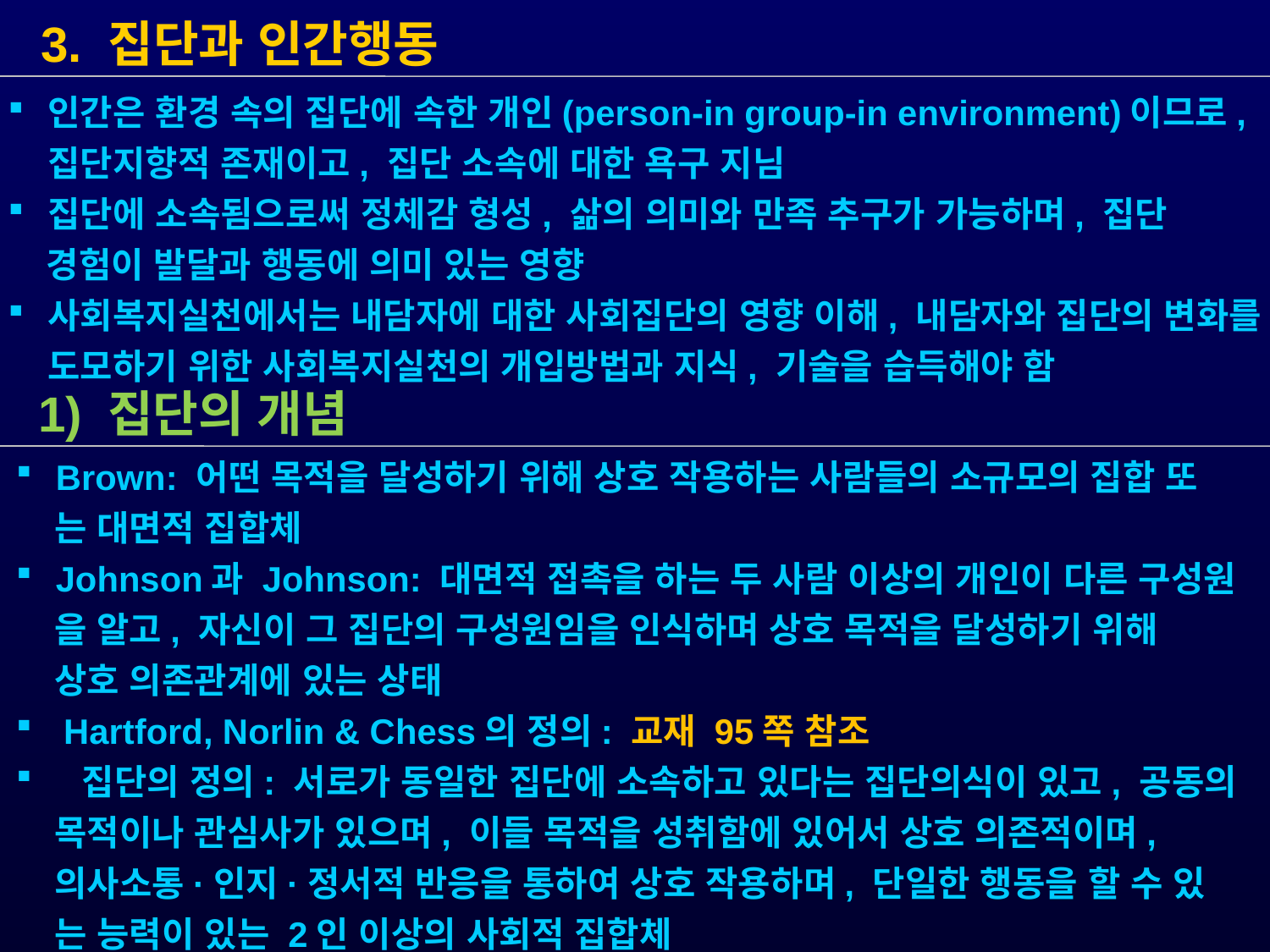

3. 집단과 인간행동

 1) 집단의 개념
 Brown: 어떤 목적을 달성하기 위해 상호 작용하는 사람들의 소규모의 집합 또
   는 대면적 집합체
 Johnson과 Johnson: 대면적 접촉을 하는 두 사람 이상의 개인이 다른 구성원
   을 알고, 자신이 그 집단의 구성원임을 인식하며 상호 목적을 달성하기 위해
   상호 의존관계에 있는 상태
Hartford, Norlin & Chess의 정의: 교재 95쪽 참조
 집단의 정의: 서로가 동일한 집단에 소속하고 있다는 집단의식이 있고, 공동의
   목적이나 관심사가 있으며, 이들 목적을 성취함에 있어서 상호 의존적이며,
   의사소통·인지·정서적 반응을 통하여 상호 작용하며, 단일한 행동을 할 수 있
   는 능력이 있는 2인 이상의 사회적 집합체

인간은 환경 속의 집단에 속한 개인(person-in group-in environment)이므로, 집단지향적 존재이고, 집단 소속에 대한 욕구 지님
집단에 소속됨으로써 정체감 형성, 삶의 의미와 만족 추구가 가능하며, 집단
   경험이 발달과 행동에 의미 있는 영향
사회복지실천에서는 내담자에 대한 사회집단의 영향 이해, 내담자와 집단의 변화를 도모하기 위한 사회복지실천의 개입방법과 지식, 기술을 습득해야 함